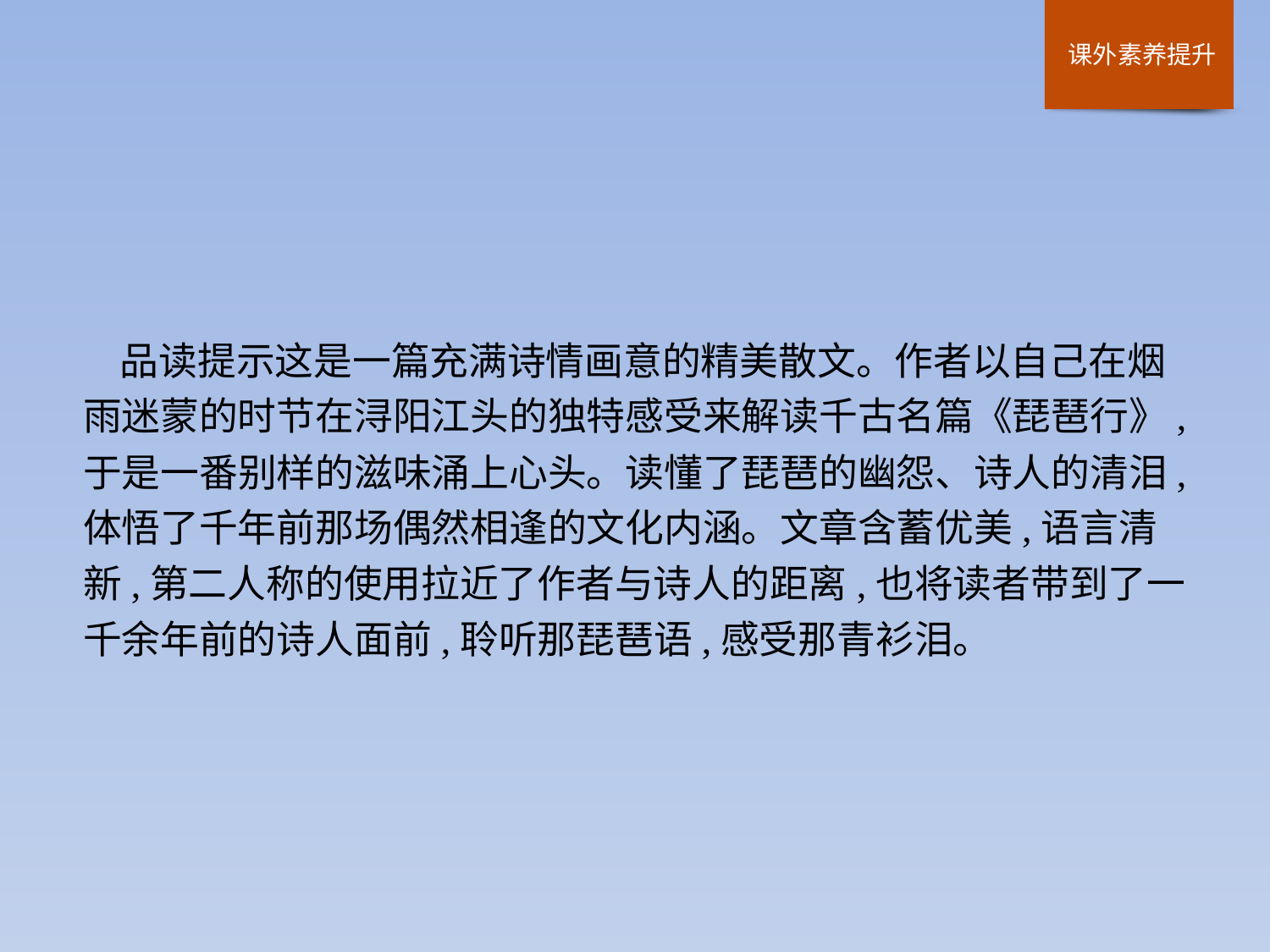

品读提示这是一篇充满诗情画意的精美散文。作者以自己在烟雨迷蒙的时节在浔阳江头的独特感受来解读千古名篇《琵琶行》,于是一番别样的滋味涌上心头。读懂了琵琶的幽怨、诗人的清泪,体悟了千年前那场偶然相逢的文化内涵。文章含蓄优美,语言清新,第二人称的使用拉近了作者与诗人的距离,也将读者带到了一千余年前的诗人面前,聆听那琵琶语,感受那青衫泪。